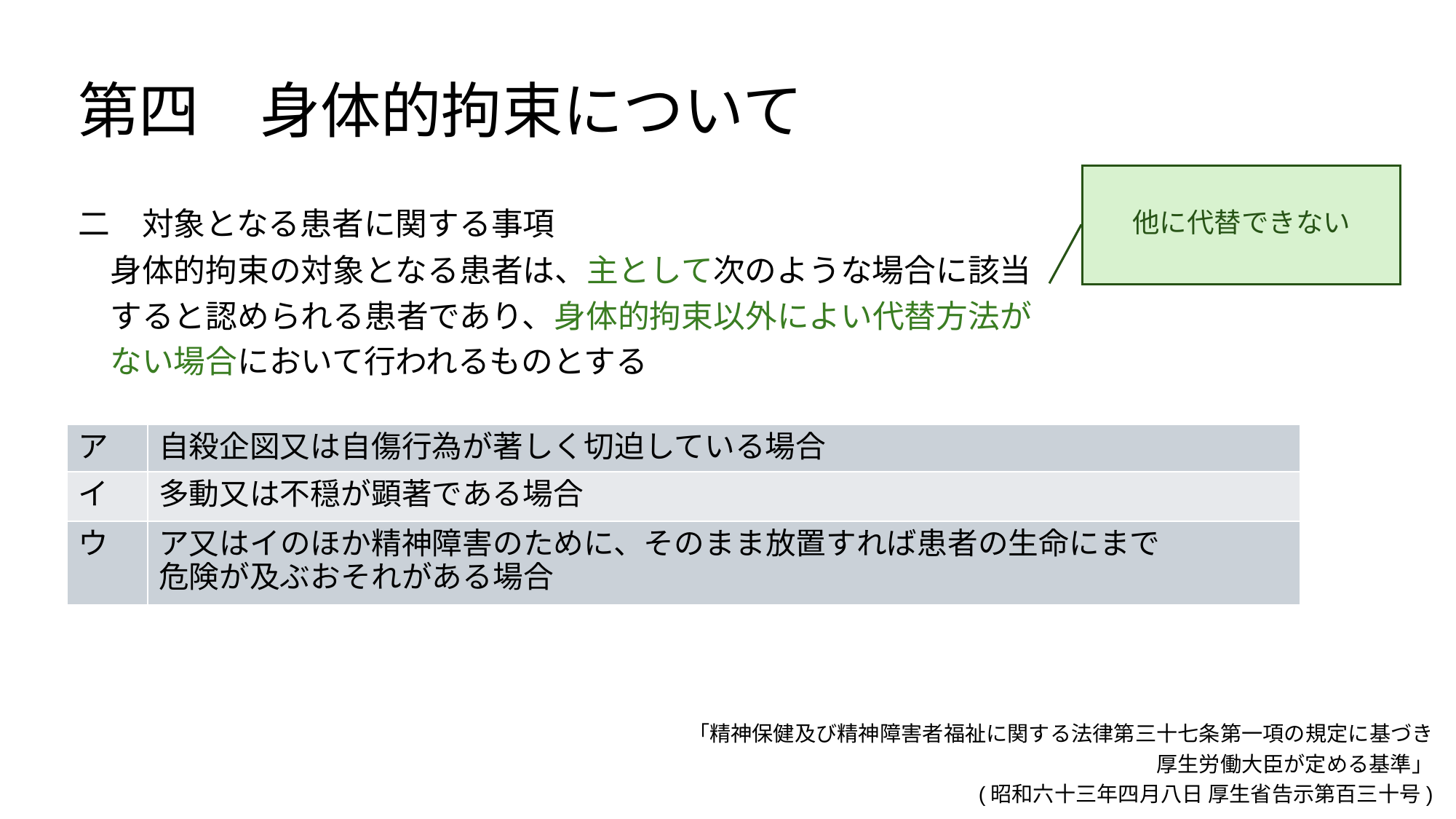

第四　身体的拘束について

二　対象となる患者に関する事項
　身体的拘束の対象となる患者は、主として次のような場合に該当
　すると認められる患者であり、身体的拘束以外によい代替方法が
　ない場合において行われるものとする
他に代替できない
| ア | 自殺企図又は自傷行為が著しく切迫している場合 |
| --- | --- |
| イ | 多動又は不穏が顕著である場合 |
| ウ | ア又はイのほか精神障害のために、そのまま放置すれば患者の生命にまで 危険が及ぶおそれがある場合 |
「精神保健及び精神障害者福祉に関する法律第三十七条第一項の規定に基づき
厚生労働大臣が定める基準」
(昭和六十三年四月八日 厚生省告示第百三十号)